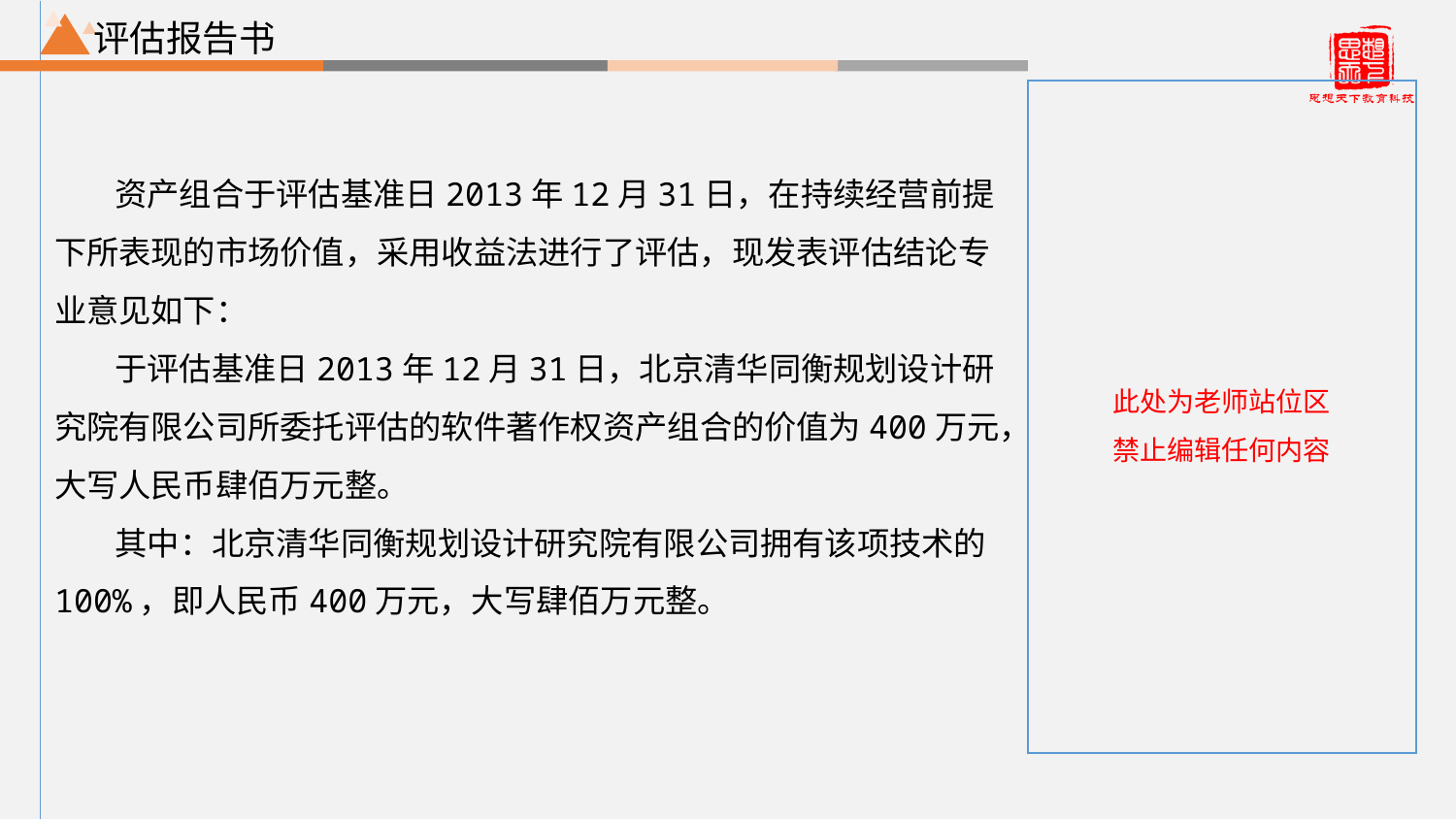

评估报告书
资产组合于评估基准日2013年12月31日，在持续经营前提下所表现的市场价值，采用收益法进行了评估，现发表评估结论专业意见如下：
于评估基准日2013年12月31日，北京清华同衡规划设计研究院有限公司所委托评估的软件著作权资产组合的价值为400万元，大写人民币肆佰万元整。
其中：北京清华同衡规划设计研究院有限公司拥有该项技术的100%，即人民币400万元，大写肆佰万元整。
109